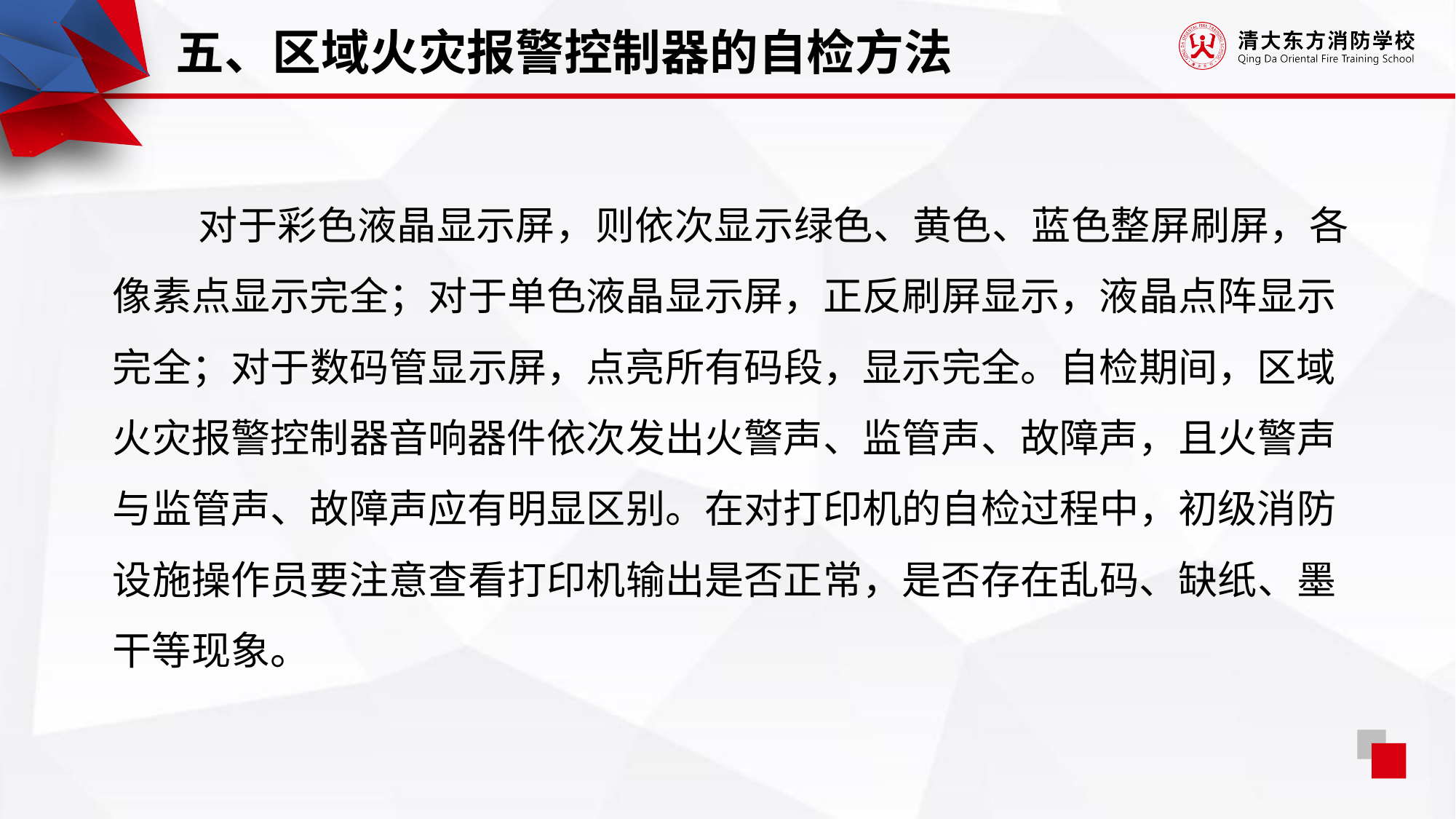

五、区域火灾报警控制器的自检方法

对于彩色液晶显示屏，则依次显示绿色、黄色、蓝色整屏刷屏，各像素点显示完全；对于单色液晶显示屏，正反刷屏显示，液晶点阵显示完全；对于数码管显示屏，点亮所有码段，显示完全。自检期间，区域火灾报警控制器音响器件依次发出火警声、监管声、故障声，且火警声与监管声、故障声应有明显区别。在对打印机的自检过程中，初级消防设施操作员要注意查看打印机输出是否正常，是否存在乱码、缺纸、墨干等现象。